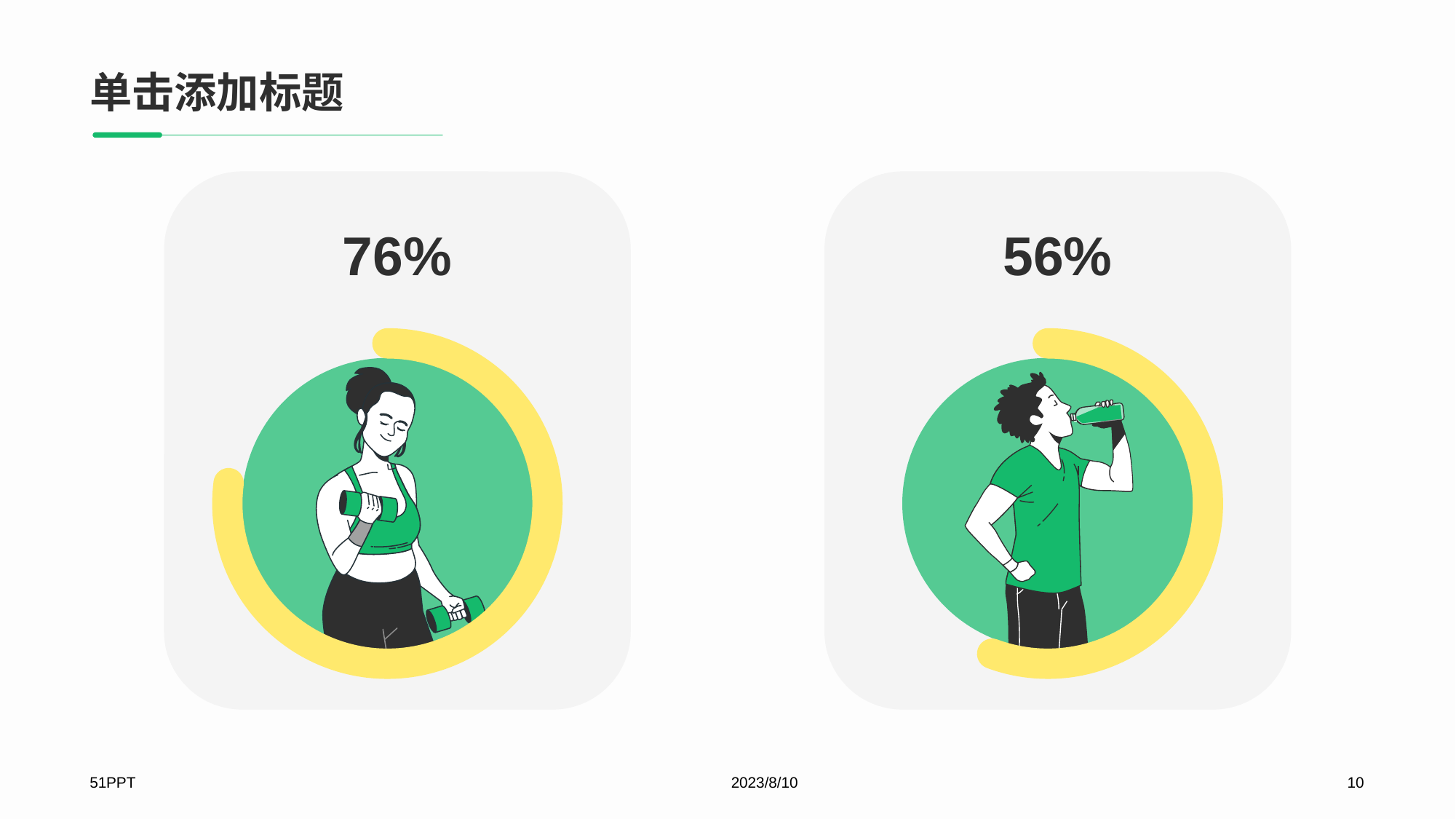

# 单击添加标题

76%

56%

51PPT
2023/8/10
10